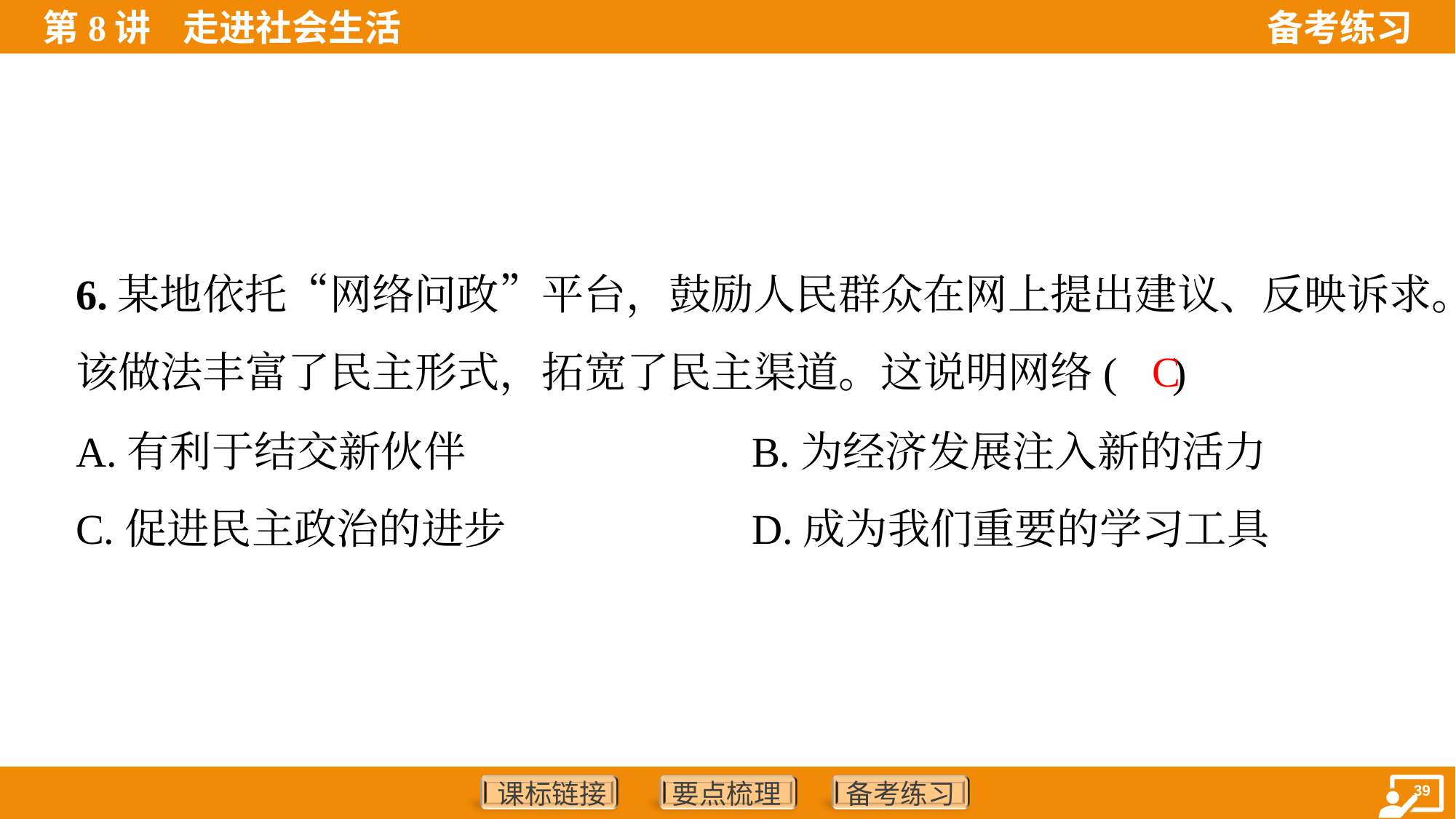

6.某地依托“网络问政”平台，鼓励人民群众在网上提出建议、反映诉求。
该做法丰富了民主形式，拓宽了民主渠道。这说明网络(     )
C
A.有利于结交新伙伴	B.为经济发展注入新的活力
C.促进民主政治的进步	D.成为我们重要的学习工具